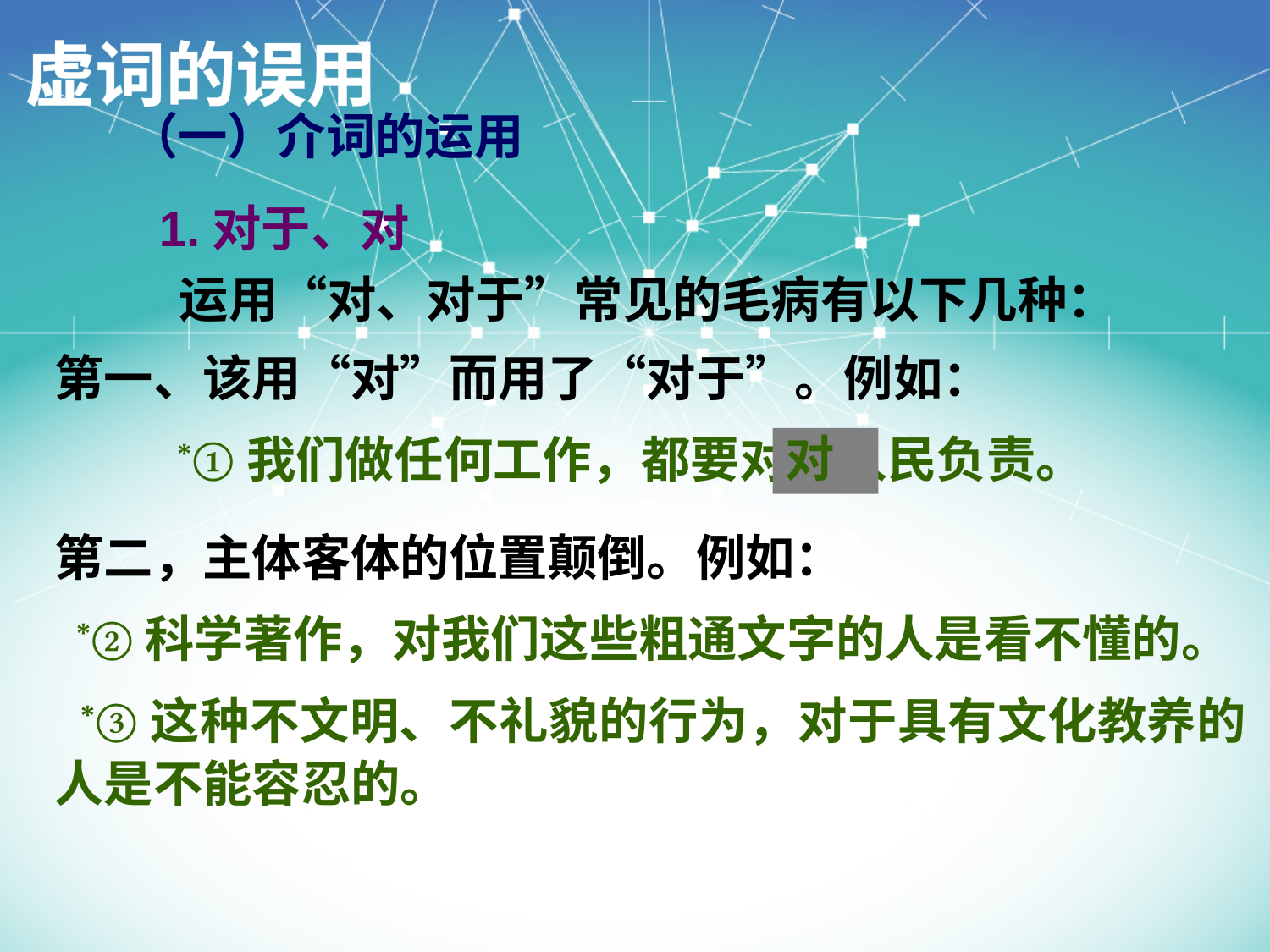

虚词的误用
（一）介词的运用

1.对于、对
运用“对、对于”常见的毛病有以下几种：
第一、该用“对”而用了“对于”。例如：
                 *①我们做任何工作，都要对于人民负责。

对
第二，主体客体的位置颠倒。例如：
   *②科学著作，对我们这些粗通文字的人是看不懂的。
  *③这种不文明、不礼貌的行为，对于具有文化教养的人是不能容忍的。